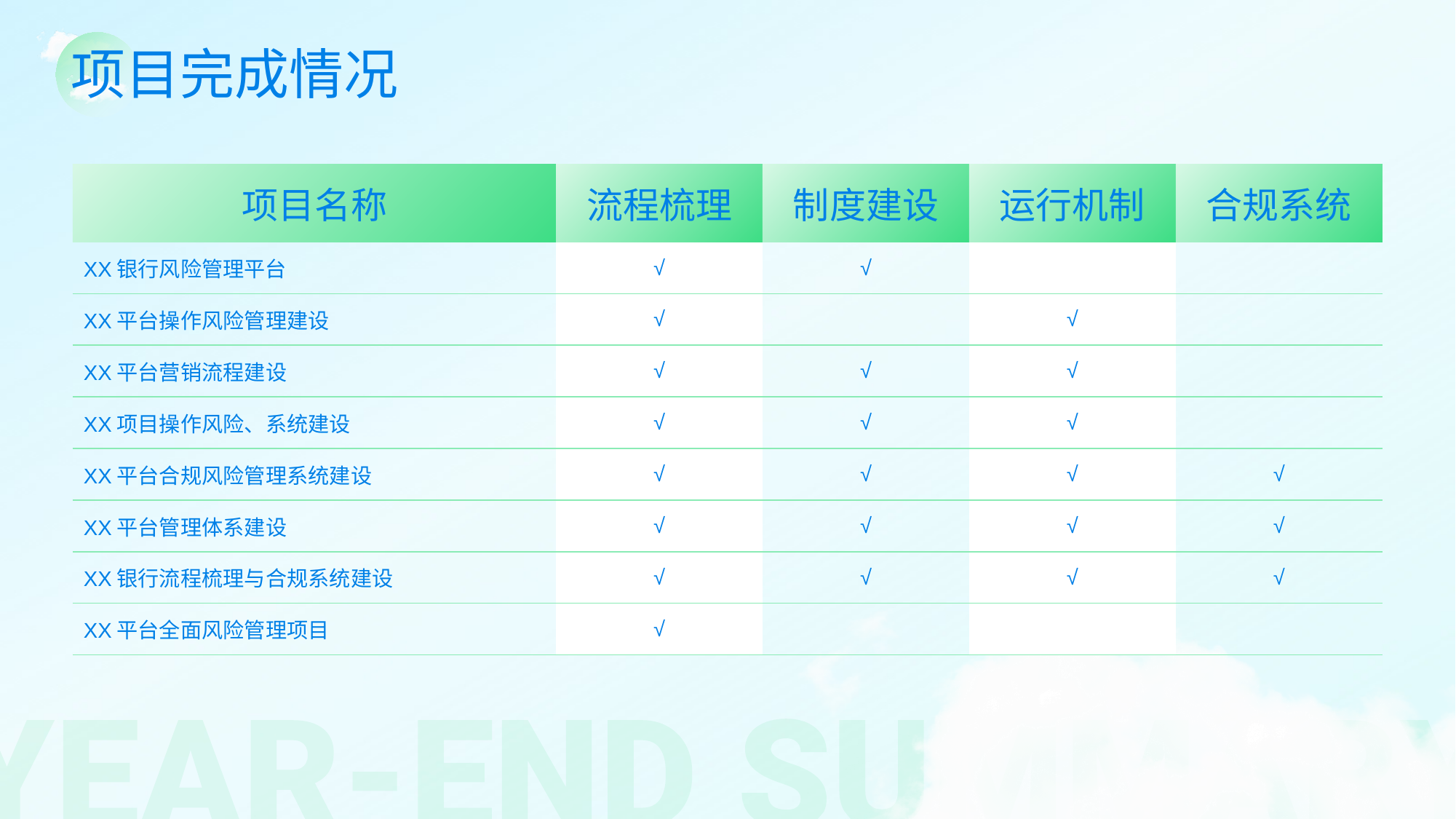

项目完成情况
| 项目名称 | 流程梳理 | 制度建设 | 运行机制 | 合规系统 |
| --- | --- | --- | --- | --- |
| XX银行风险管理平台 | √ | √ |  |  |
| XX平台操作风险管理建设 | √ |  | √ |  |
| XX平台营销流程建设 | √ | √ | √ |  |
| XX项目操作风险、系统建设 | √ | √ | √ |  |
| XX平台合规风险管理系统建设 | √ | √ | √ | √ |
| XX平台管理体系建设 | √ | √ | √ | √ |
| XX银行流程梳理与合规系统建设 | √ | √ | √ | √ |
| XX平台全面风险管理项目 | √ |  |  |  |